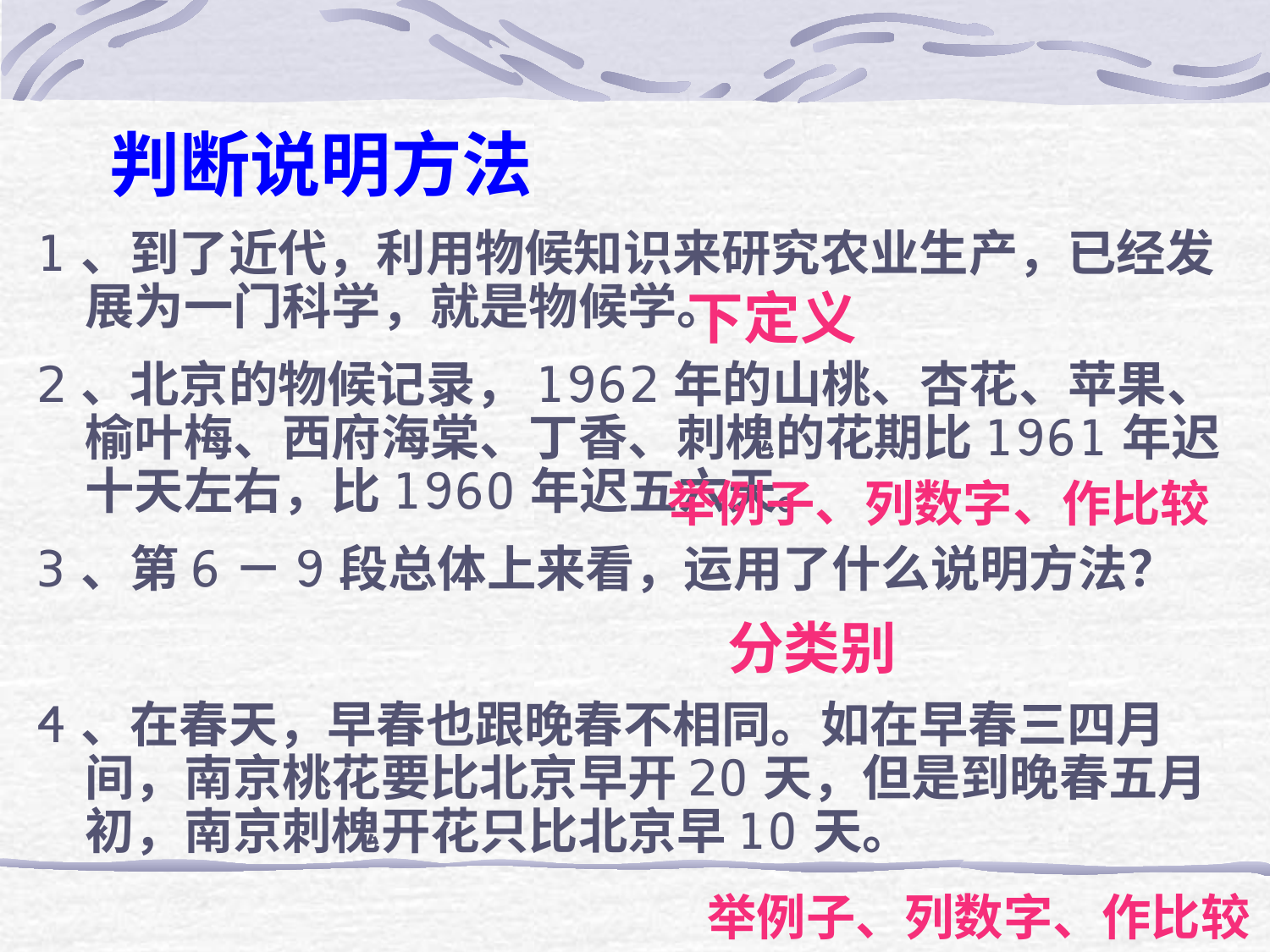

# 判断说明方法
1、到了近代，利用物候知识来研究农业生产，已经发展为一门科学，就是物候学。
2、北京的物候记录，1962年的山桃、杏花、苹果、榆叶梅、西府海棠、丁香、刺槐的花期比1961年迟十天左右，比1960年迟五六天。
3、第6－9段总体上来看，运用了什么说明方法？

4、在春天，早春也跟晚春不相同。如在早春三四月间，南京桃花要比北京早开20天，但是到晚春五月初，南京刺槐开花只比北京早10天。

下定义
举例子、列数字、作比较
分类别
举例子、列数字、作比较